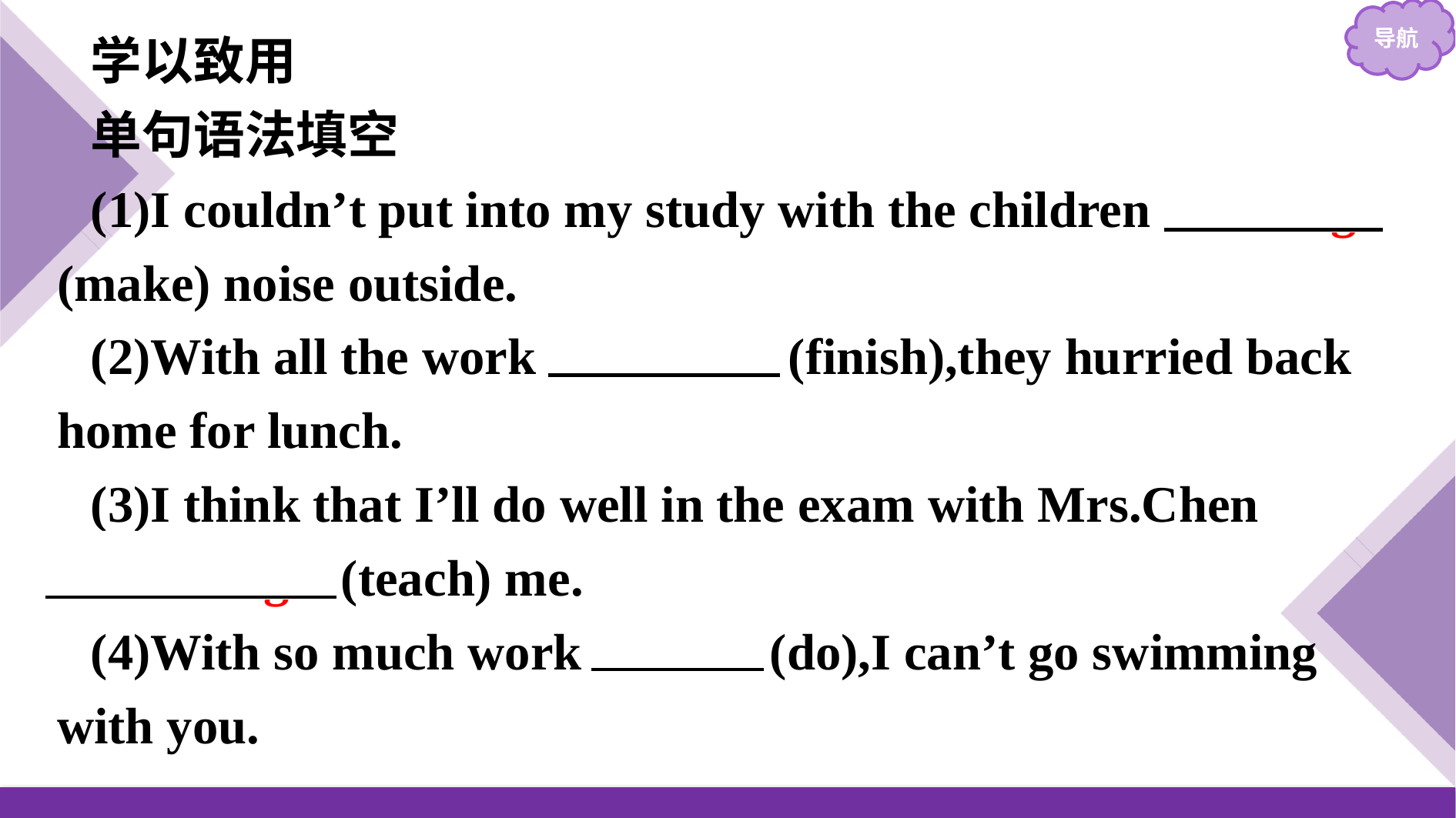

学以致用
单句语法填空
(1)I couldn’t put into my study with the children   making    (make) noise outside.
(2)With all the work   finished   (finish),they hurried back home for lunch.
(3)I think that I’ll do well in the exam with Mrs.Chen
 teaching    (teach) me.
(4)With so much work   to do   (do),I can’t go swimming with you.